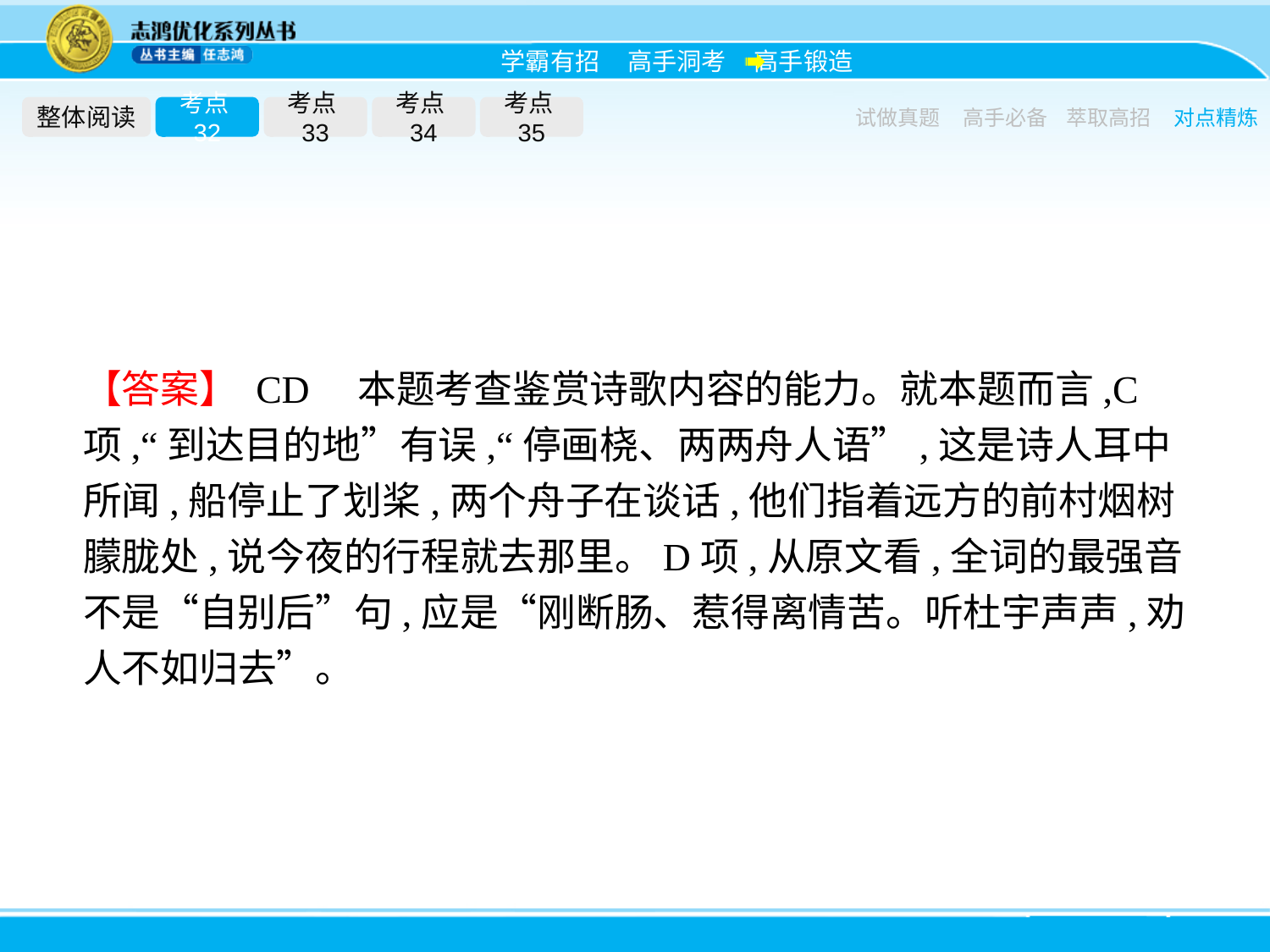

整体阅读
考点32
考点33
考点34
考点35
试做真题
高手必备
萃取高招
对点精炼
【答案】 CD　本题考查鉴赏诗歌内容的能力。就本题而言,C项,“到达目的地”有误,“停画桡、两两舟人语”,这是诗人耳中所闻,船停止了划桨,两个舟子在谈话,他们指着远方的前村烟树朦胧处,说今夜的行程就去那里。D项,从原文看,全词的最强音不是“自别后”句,应是“刚断肠、惹得离情苦。听杜宇声声,劝人不如归去”。